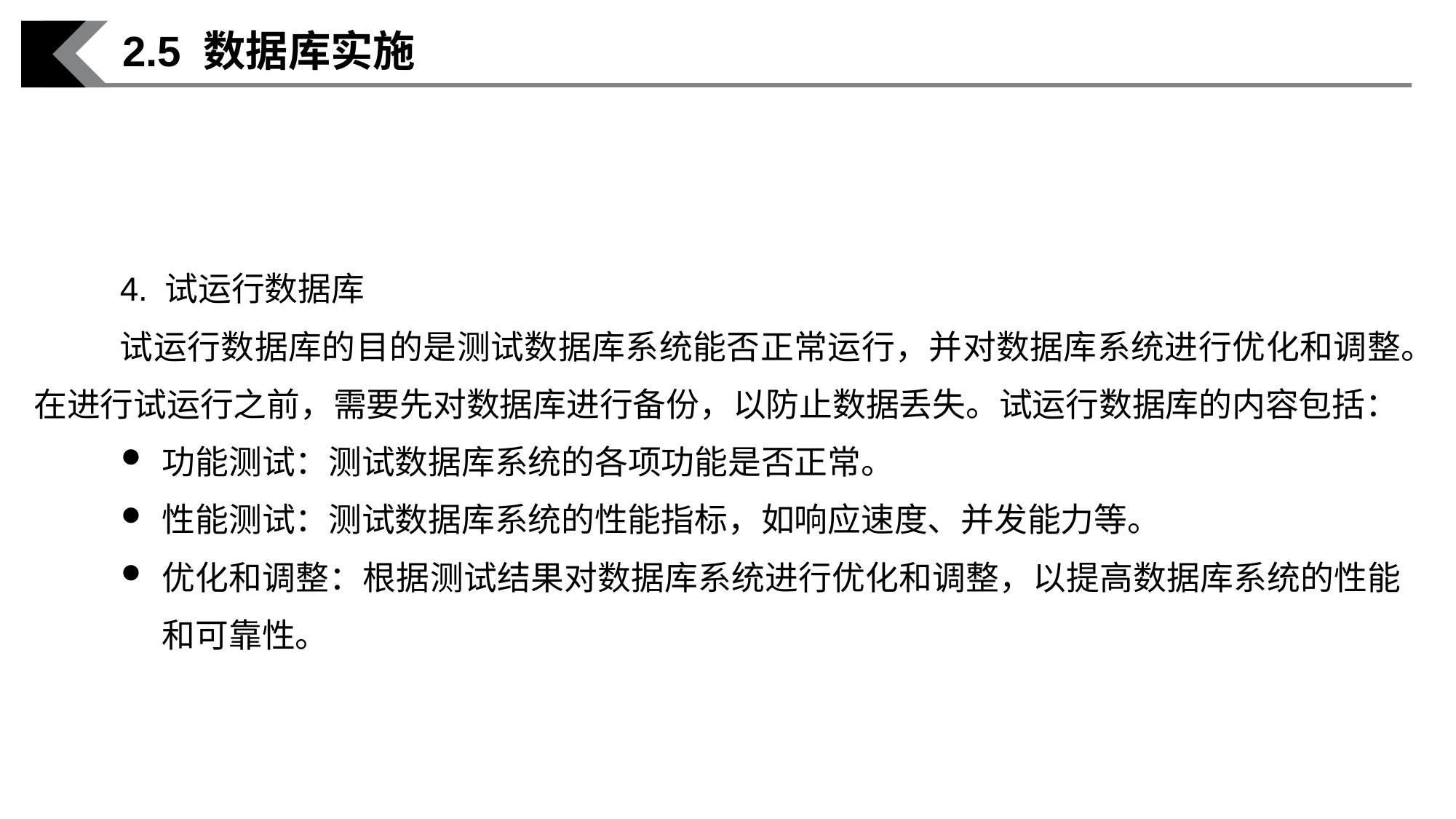

2.5 数据库实施
4. 试运行数据库
试运行数据库的目的是测试数据库系统能否正常运行，并对数据库系统进行优化和调整。在进行试运行之前，需要先对数据库进行备份，以防止数据丢失。试运行数据库的内容包括：
功能测试：测试数据库系统的各项功能是否正常。
性能测试：测试数据库系统的性能指标，如响应速度、并发能力等。
优化和调整：根据测试结果对数据库系统进行优化和调整，以提高数据库系统的性能和可靠性。